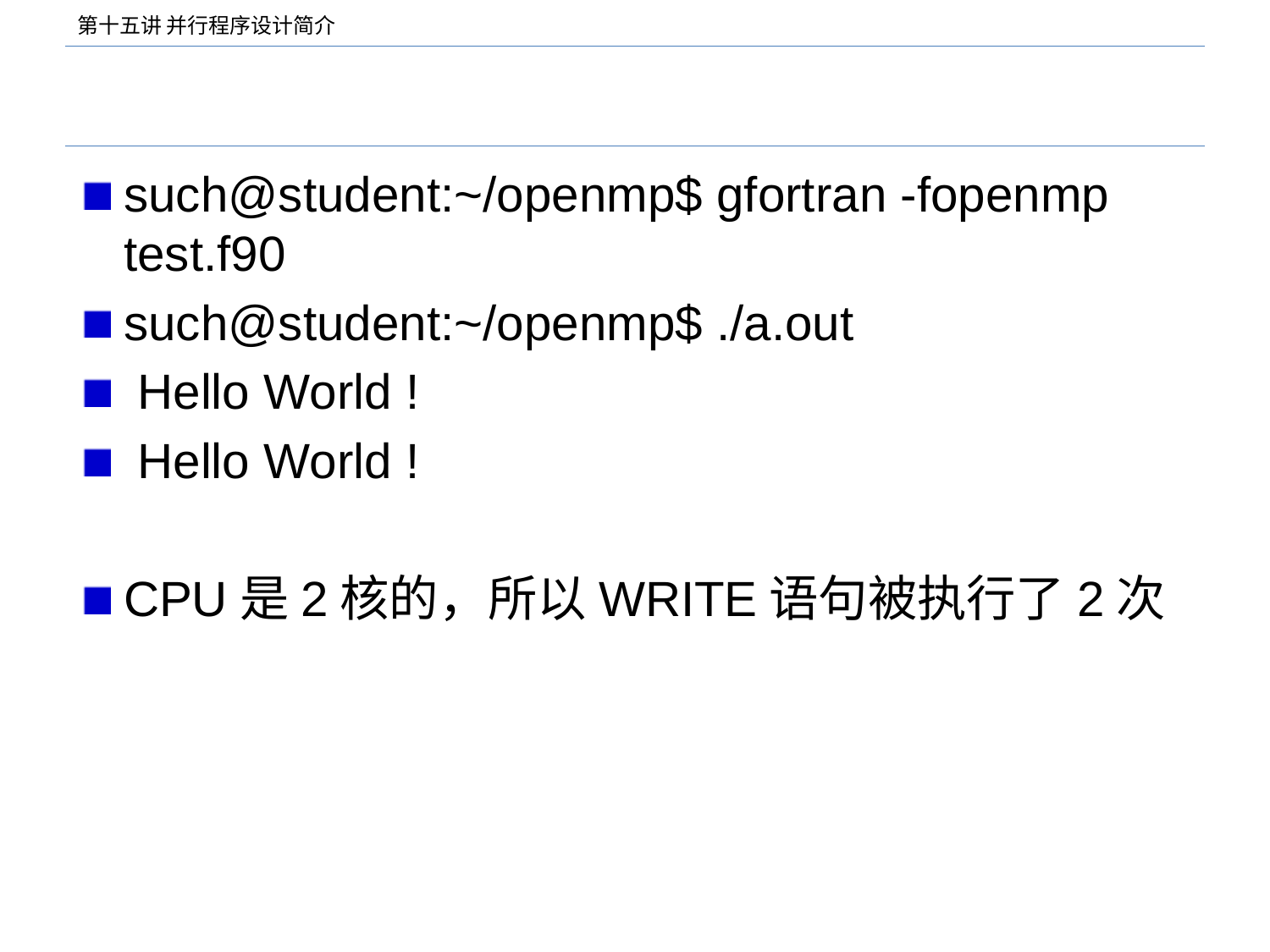

#
such@student:~/openmp$ gfortran -fopenmp test.f90
such@student:~/openmp$ ./a.out
 Hello World !
 Hello World !

CPU是2核的，所以WRITE语句被执行了2次